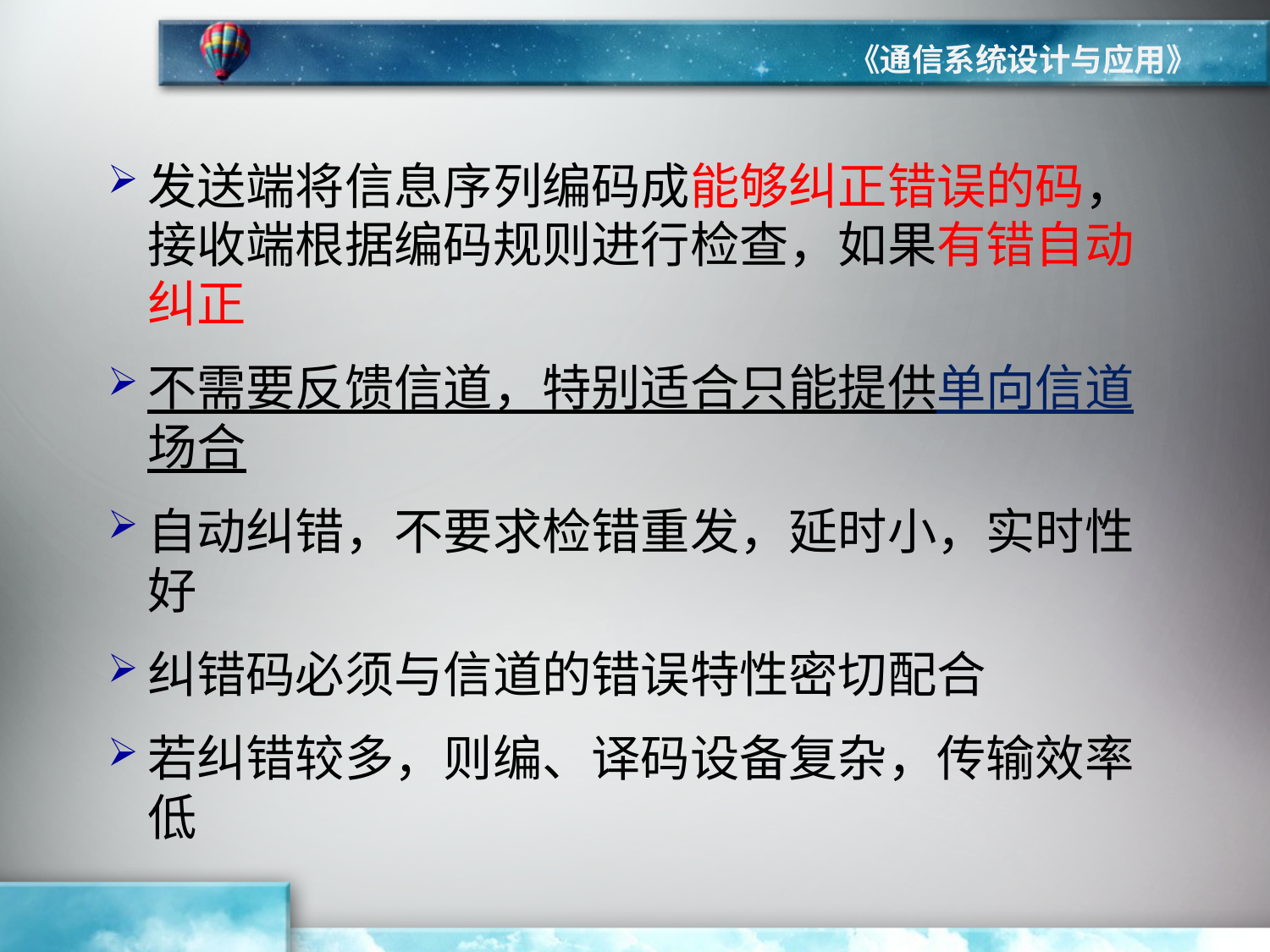

《通信系统设计与应用》
发送端将信息序列编码成能够纠正错误的码，接收端根据编码规则进行检查，如果有错自动纠正
不需要反馈信道，特别适合只能提供单向信道场合
自动纠错，不要求检错重发，延时小，实时性好
纠错码必须与信道的错误特性密切配合
若纠错较多，则编、译码设备复杂，传输效率低